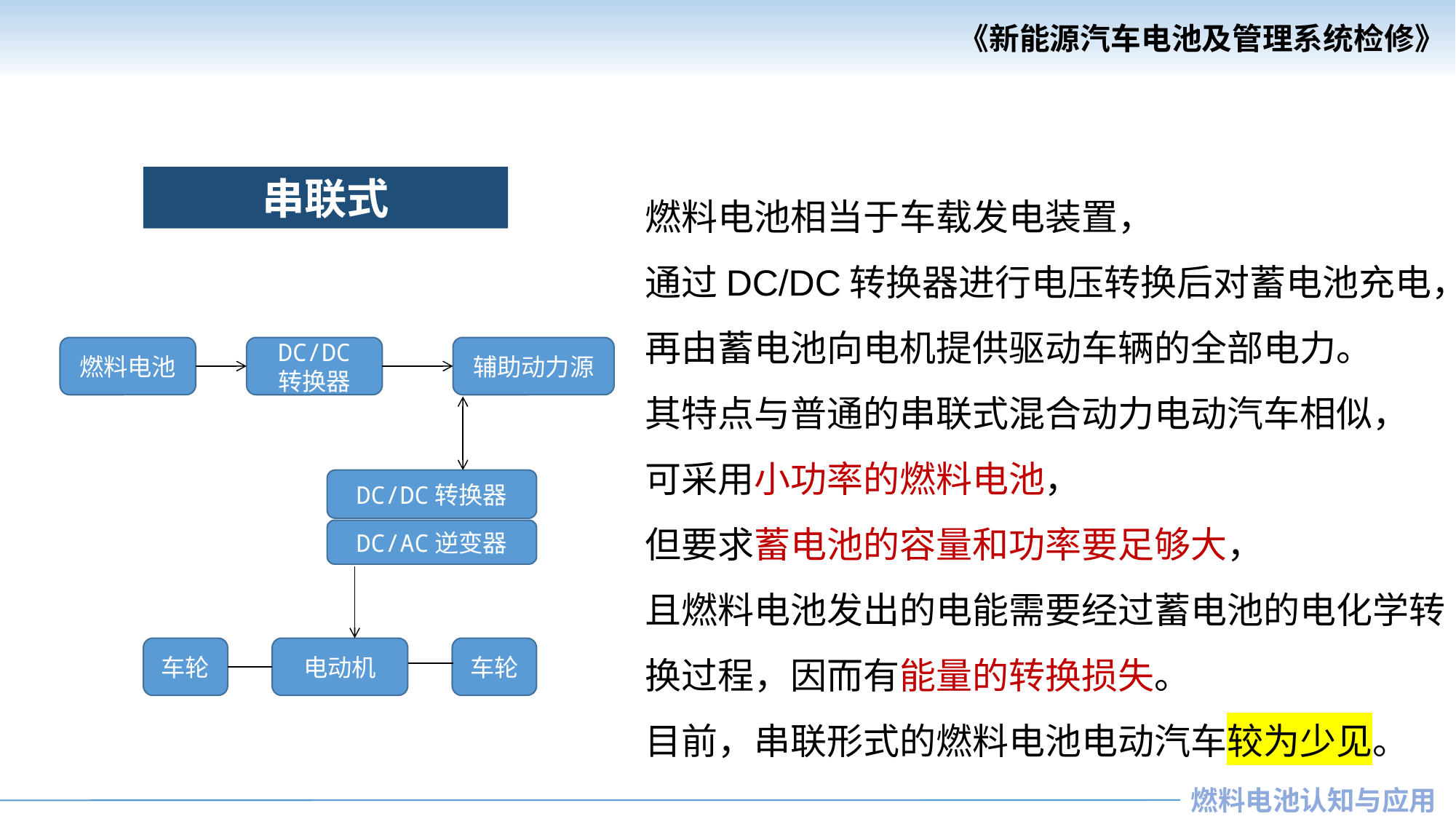

串联式
燃料电池相当于车载发电装置，
通过DC/DC转换器进行电压转换后对蓄电池充电，
再由蓄电池向电机提供驱动车辆的全部电力。
其特点与普通的串联式混合动力电动汽车相似，
可采用小功率的燃料电池，
但要求蓄电池的容量和功率要足够大，
且燃料电池发出的电能需要经过蓄电池的电化学转换过程，因而有能量的转换损失。
目前，串联形式的燃料电池电动汽车较为少见。
燃料电池
DC/DC
转换器
辅助动力源
DC/DC转换器
DC/AC逆变器
车轮
电动机
车轮